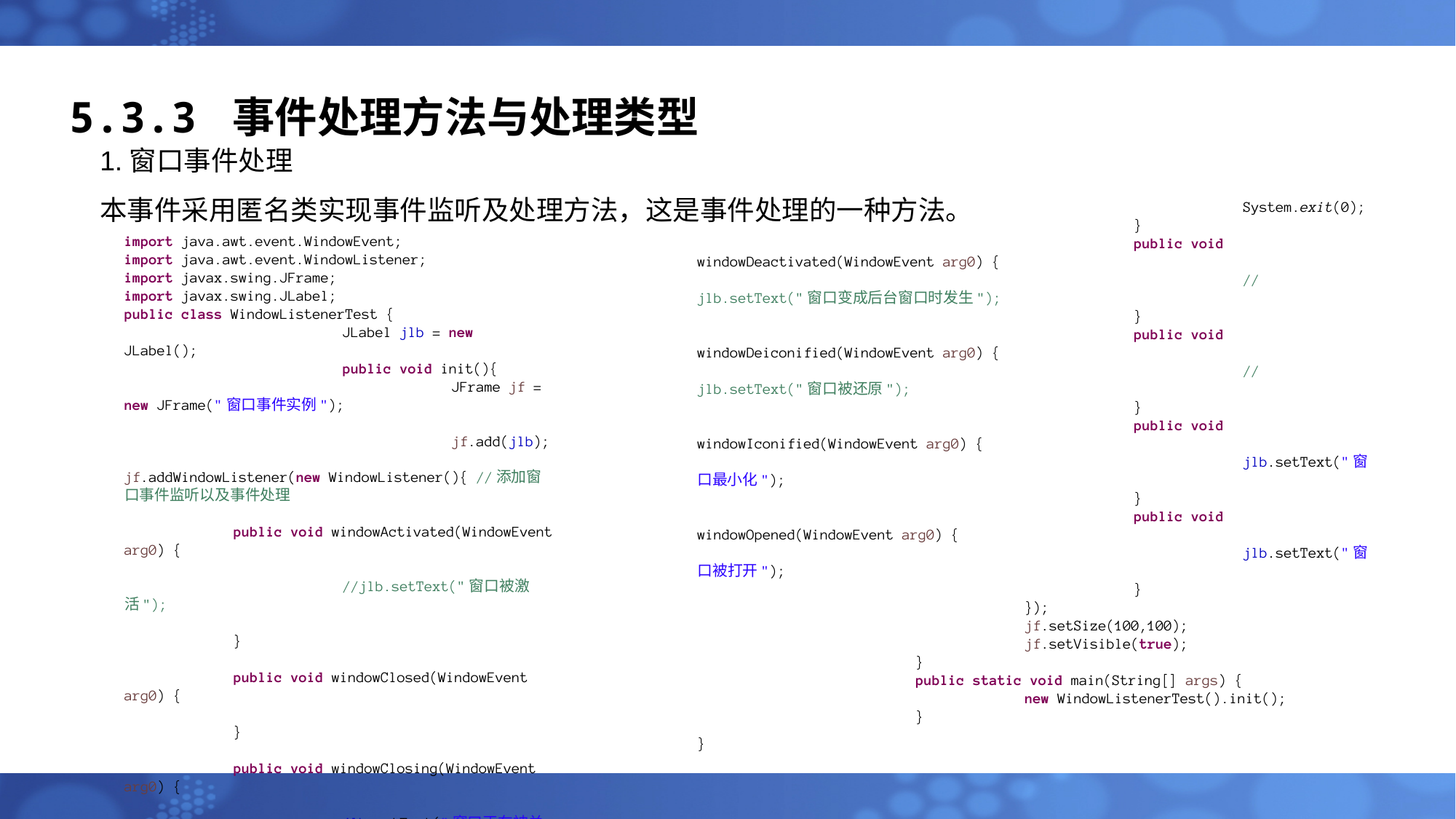

# 5.3.3 事件处理方法与处理类型
1.窗口事件处理
本事件采用匿名类实现事件监听及处理方法，这是事件处理的一种方法。

					System.exit(0);
				}
				public void windowDeactivated(WindowEvent arg0) {
					// jlb.setText("窗口变成后台窗口时发生");
				}
				public void windowDeiconified(WindowEvent arg0) {
					// jlb.setText("窗口被还原");
				}
				public void windowIconified(WindowEvent arg0) {
					jlb.setText("窗口最小化");
				}
				public void windowOpened(WindowEvent arg0) {
					jlb.setText("窗口被打开");
				}
			});
			jf.setSize(100,100);
			jf.setVisible(true);
		}
		public static void main(String[] args) {
			new WindowListenerTest().init();
		}
}
import java.awt.event.WindowEvent;
import java.awt.event.WindowListener;
import javax.swing.JFrame;
import javax.swing.JLabel;
public class WindowListenerTest {
		JLabel jlb = new JLabel();
		public void init(){
			JFrame jf = new JFrame("窗口事件实例");
			jf.add(jlb);
			jf.addWindowListener(new WindowListener(){ //添加窗口事件监听以及事件处理
				public void windowActivated(WindowEvent arg0) {
					//jlb.setText("窗口被激活");
				}
				public void windowClosed(WindowEvent arg0) {
				}
				public void windowClosing(WindowEvent arg0) {
					jlb.setText("窗口正在被关闭");